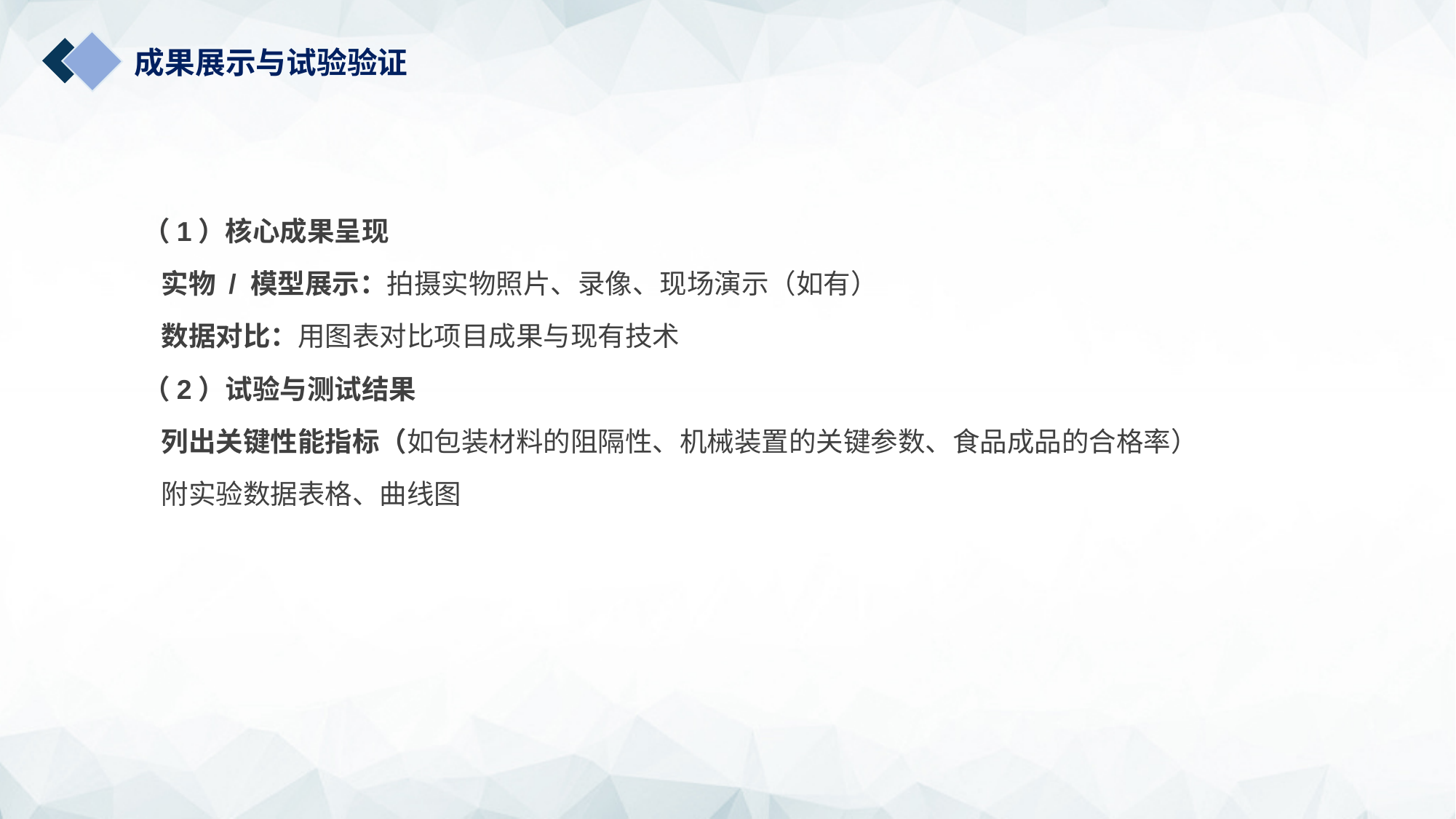

成果展示与试验验证

 （1）核心成果呈现
    实物 / 模型展示：拍摄实物照片、录像、现场演示（如有）
    数据对比：用图表对比项目成果与现有技术
 （2）试验与测试结果
    列出关键性能指标（如包装材料的阻隔性、机械装置的关键参数、食品成品的合格率）
    附实验数据表格、曲线图